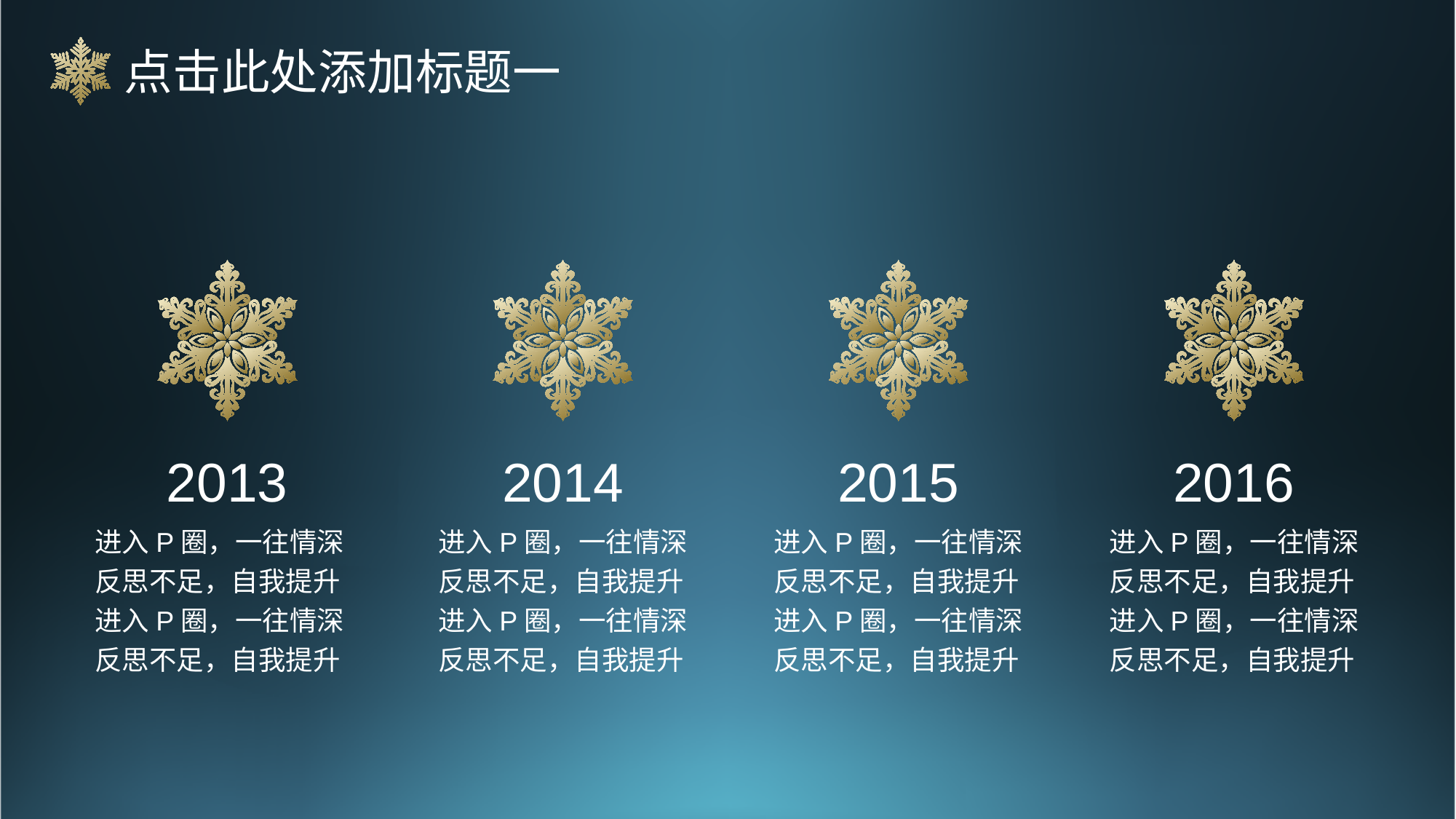

点击此处添加标题一

2013
2014
2015
2016
进入P圈，一往情深
反思不足，自我提升
进入P圈，一往情深
反思不足，自我提升
进入P圈，一往情深
反思不足，自我提升
进入P圈，一往情深
反思不足，自我提升
进入P圈，一往情深
反思不足，自我提升
进入P圈，一往情深
反思不足，自我提升
进入P圈，一往情深
反思不足，自我提升
进入P圈，一往情深
反思不足，自我提升